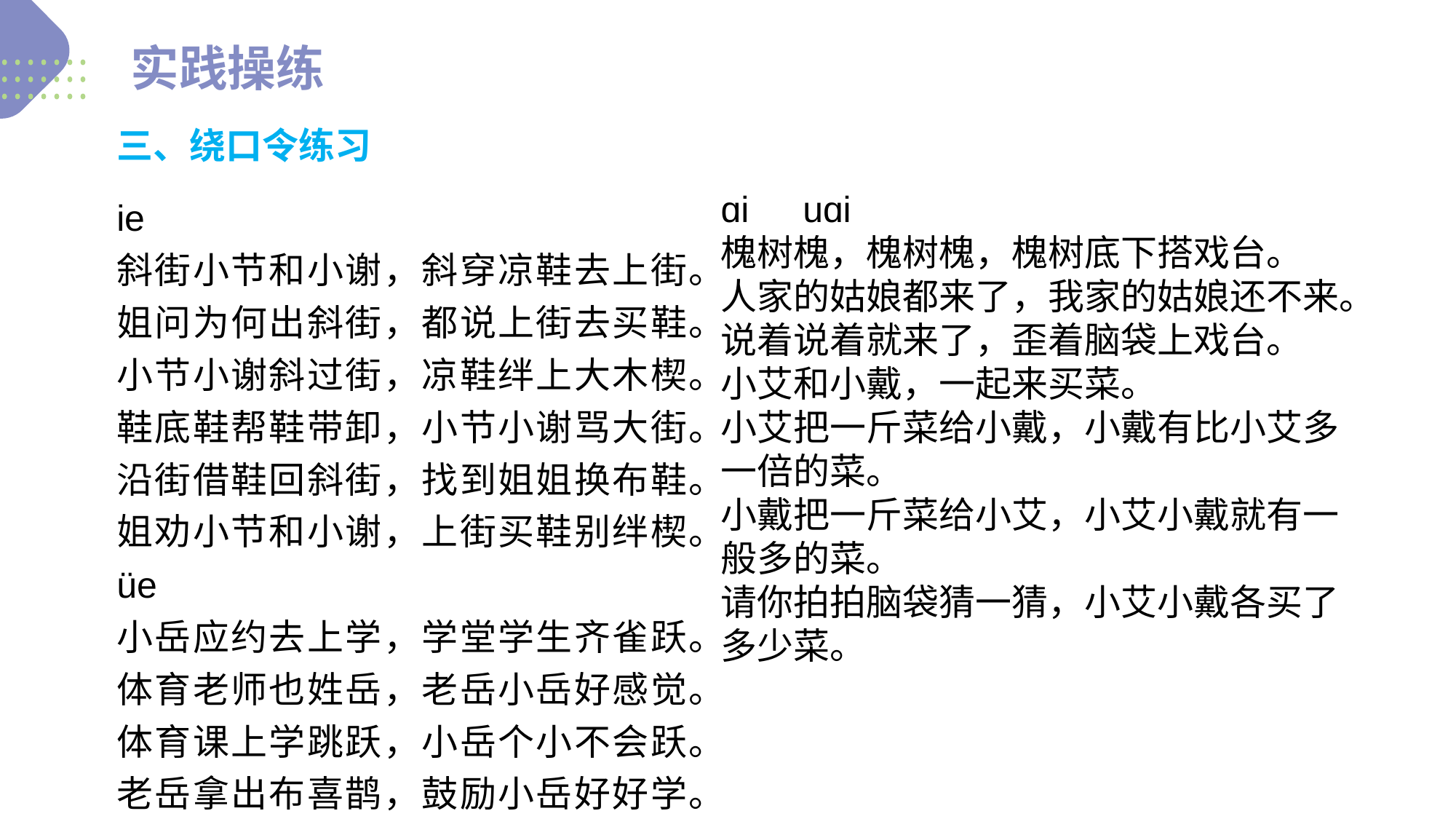

实践操练

三、绕口令练习
ie
斜街小节和小谢，斜穿凉鞋去上街。
姐问为何出斜街，都说上街去买鞋。
小节小谢斜过街，凉鞋绊上大木楔。
鞋底鞋帮鞋带卸，小节小谢骂大街。
沿街借鞋回斜街，找到姐姐换布鞋。
姐劝小节和小谢，上街买鞋别绊楔。
üe
小岳应约去上学，学堂学生齐雀跃。
体育老师也姓岳，老岳小岳好感觉。
体育课上学跳跃，小岳个小不会跃。
老岳拿出布喜鹊，鼓励小岳好好学。
ɑi　uɑi
槐树槐，槐树槐，槐树底下搭戏台。
人家的姑娘都来了，我家的姑娘还不来。
说着说着就来了，歪着脑袋上戏台。
小艾和小戴，一起来买菜。
小艾把一斤菜给小戴，小戴有比小艾多一倍的菜。
小戴把一斤菜给小艾，小艾小戴就有一般多的菜。
请你拍拍脑袋猜一猜，小艾小戴各买了多少菜。